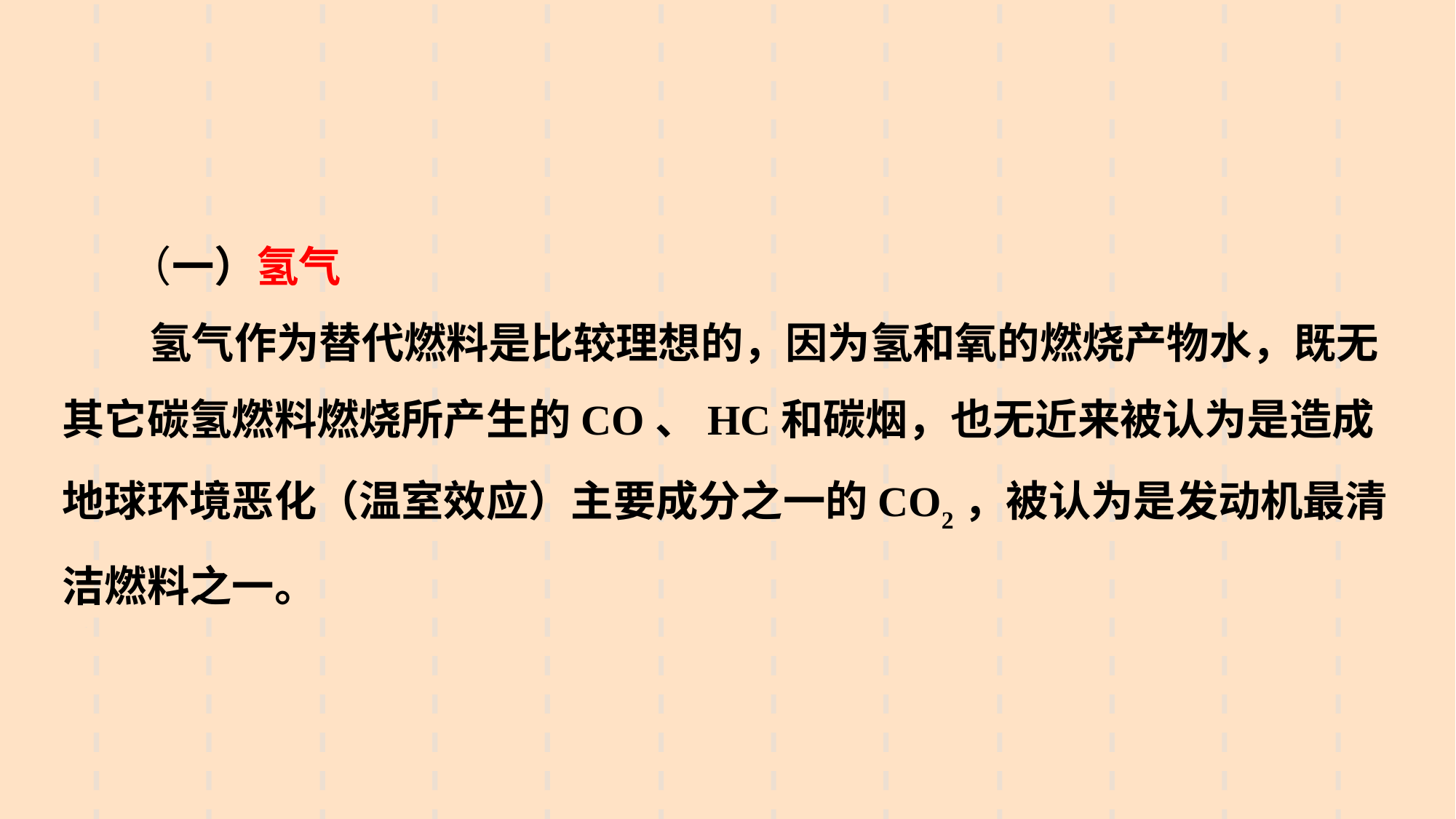

（一）氢气
        氢气作为替代燃料是比较理想的，因为氢和氧的燃烧产物水，既无其它碳氢燃料燃烧所产生的CO、HC和碳烟，也无近来被认为是造成地球环境恶化（温室效应）主要成分之一的CO2，被认为是发动机最清洁燃料之一。